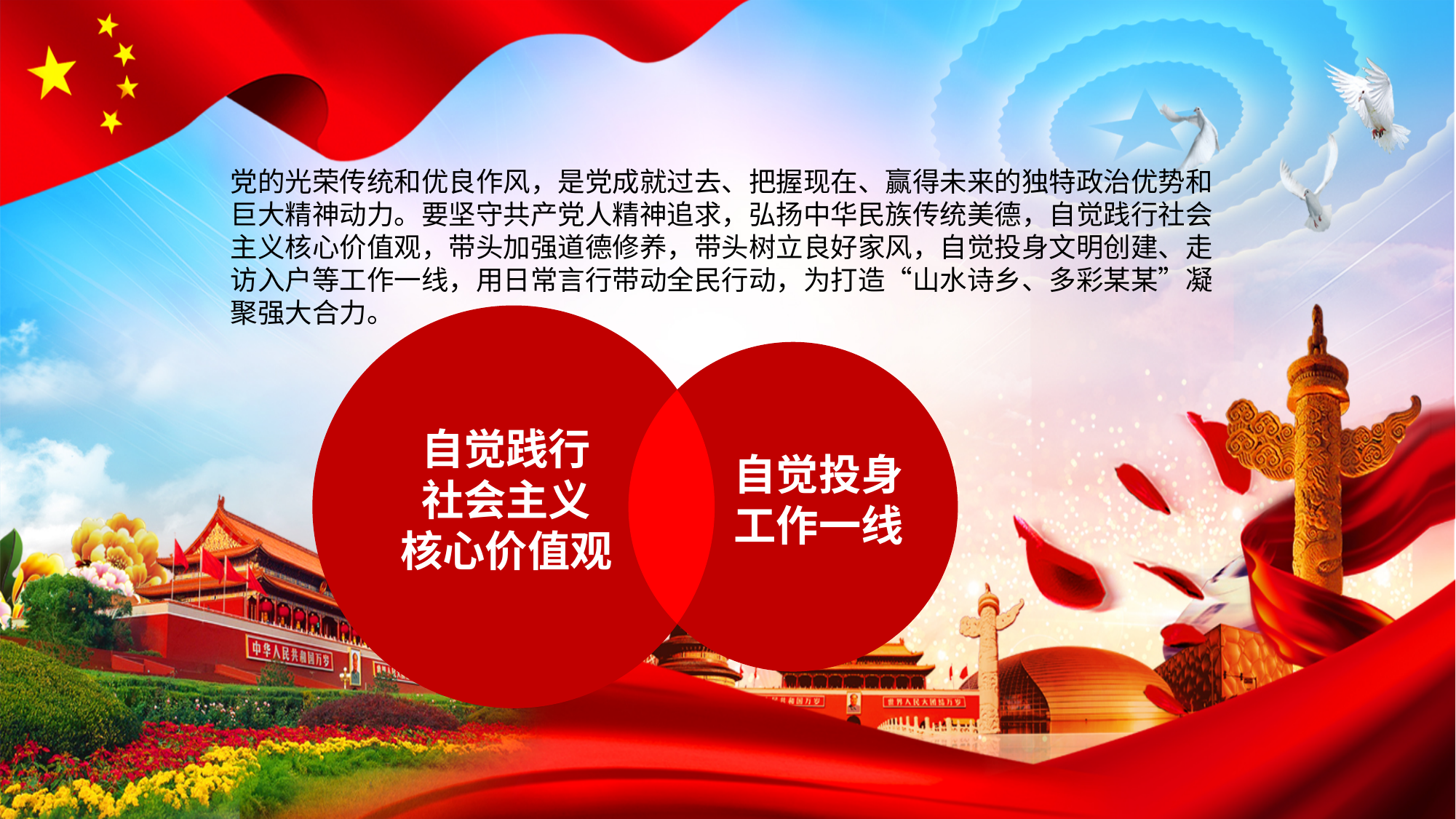

党的光荣传统和优良作风，是党成就过去、把握现在、赢得未来的独特政治优势和巨大精神动力。要坚守共产党人精神追求，弘扬中华民族传统美德，自觉践行社会主义核心价值观，带头加强道德修养，带头树立良好家风，自觉投身文明创建、走访入户等工作一线，用日常言行带动全民行动，为打造“山水诗乡、多彩某某”凝聚强大合力。

自觉践行
社会主义
核心价值观
自觉投身
工作一线